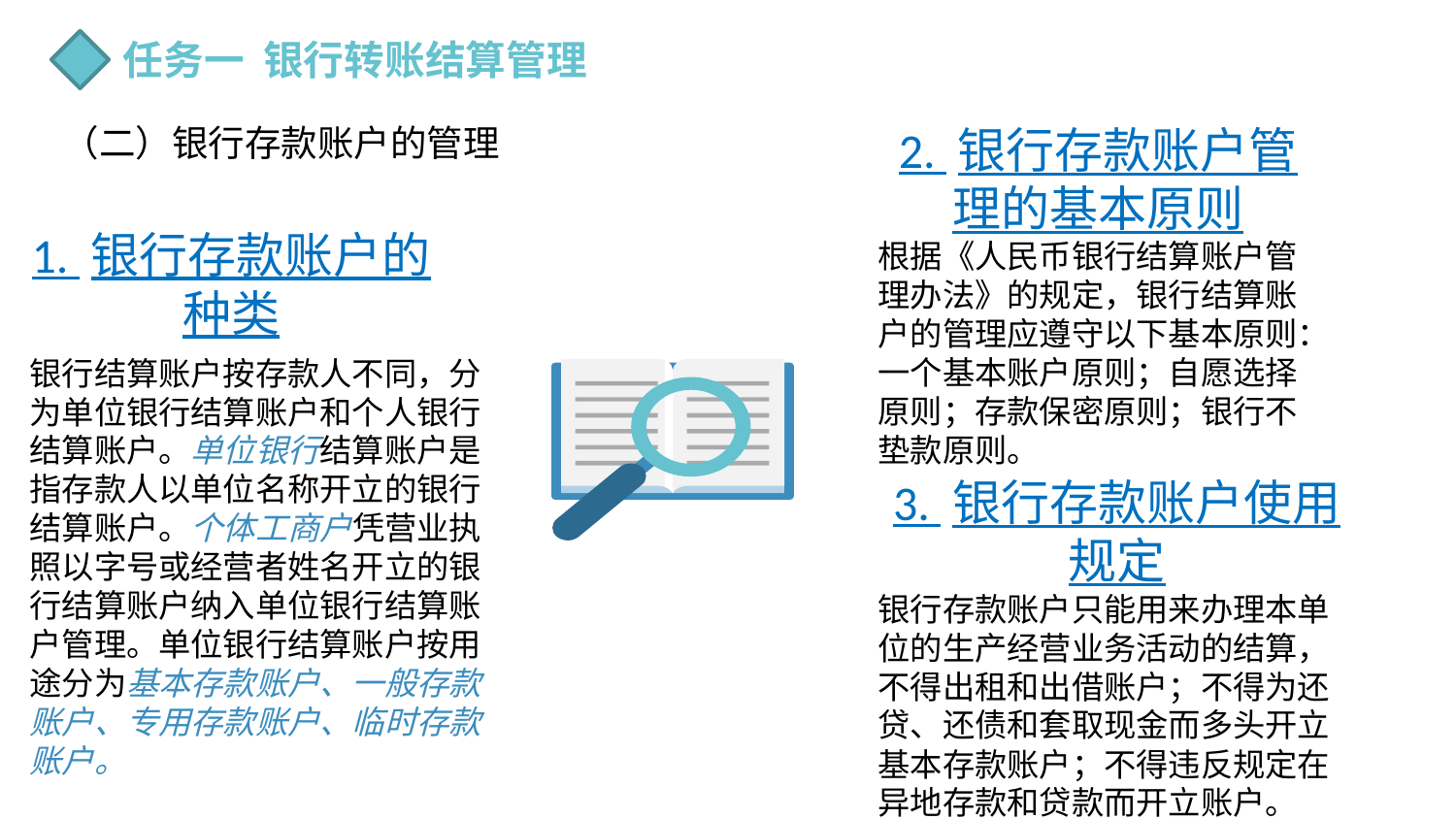

任务一  银行转账结算管理

（二）银行存款账户的管理
2. 银行存款账户管理的基本原则
根据《人民币银行结算账户管理办法》的规定，银行结算账户的管理应遵守以下基本原则：一个基本账户原则；自愿选择原则；存款保密原则；银行不垫款原则。
1. 银行存款账户的种类
银行结算账户按存款人不同，分为单位银行结算账户和个人银行结算账户。单位银行结算账户是指存款人以单位名称开立的银行结算账户。个体工商户凭营业执照以字号或经营者姓名开立的银行结算账户纳入单位银行结算账户管理。单位银行结算账户按用途分为基本存款账户、一般存款账户、专用存款账户、临时存款账户。

3. 银行存款账户使用规定
银行存款账户只能用来办理本单位的生产经营业务活动的结算，不得出租和出借账户；不得为还贷、还债和套取现金而多头开立基本存款账户；不得违反规定在异地存款和贷款而开立账户。